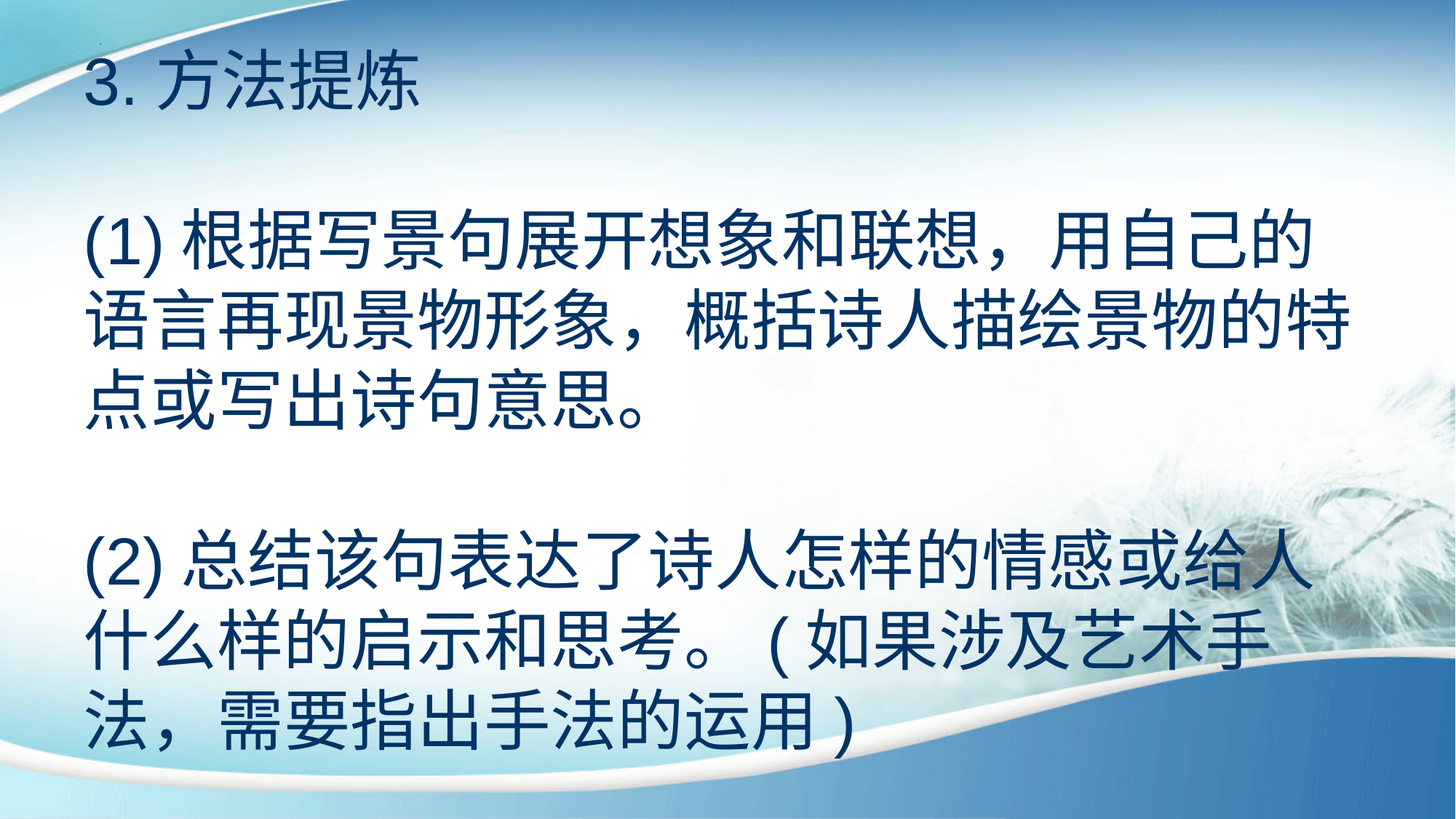

3.方法提炼
(1)根据写景句展开想象和联想，用自己的语言再现景物形象，概括诗人描绘景物的特点或写出诗句意思。
(2)总结该句表达了诗人怎样的情感或给人什么样的启示和思考。(如果涉及艺术手法，需要指出手法的运用)